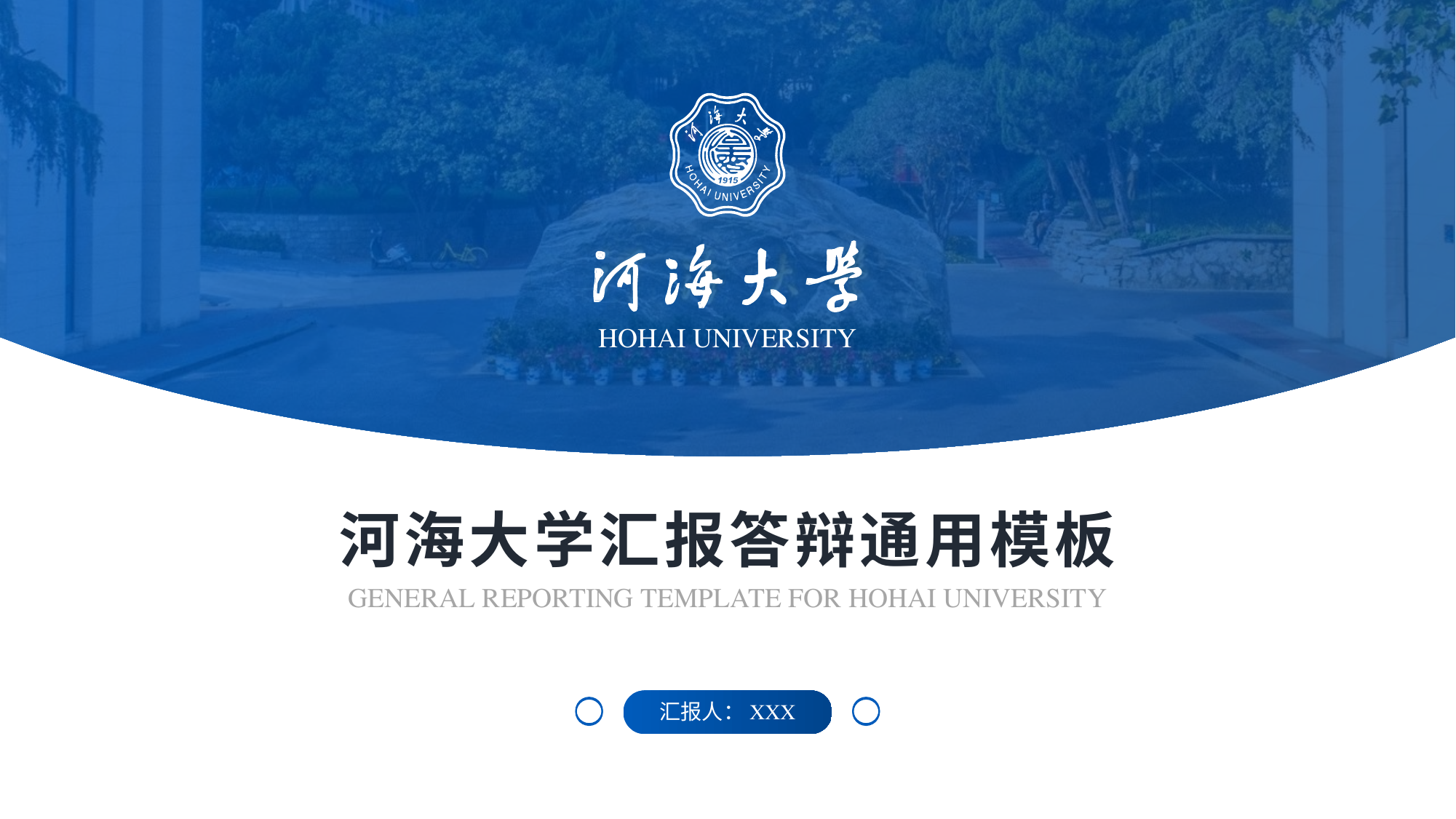

河海大学汇报答辩通用模板
GENERAL REPORTING TEMPLATE FOR HOHAI UNIVERSITY
汇报人：XXX